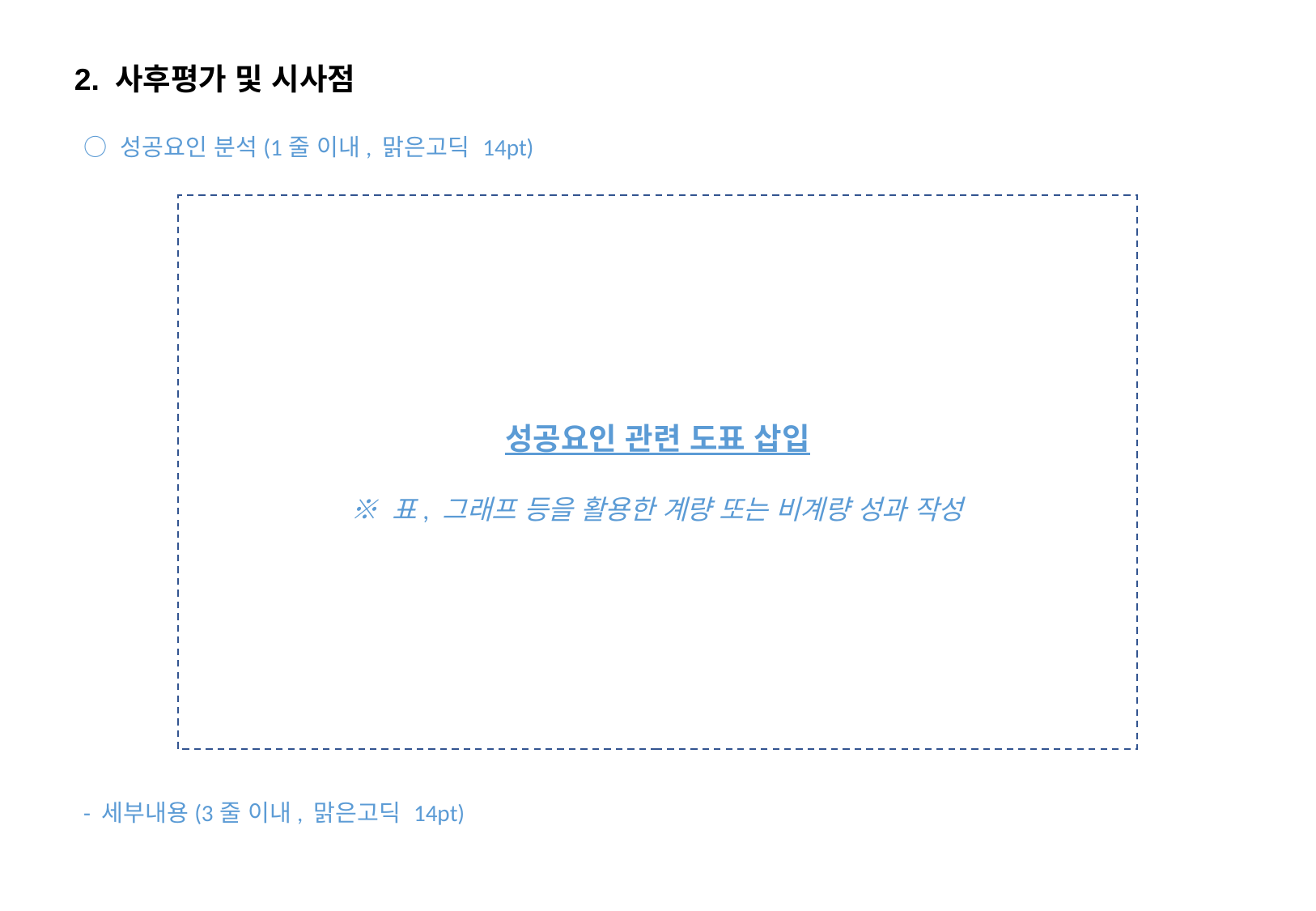

2. 사후평가 및 시사점
○ 성공요인 분석(1줄 이내, 맑은고딕 14pt)
성공요인 관련 도표 삽입

※ 표, 그래프 등을 활용한 계량 또는 비계량 성과 작성
- 세부내용(3줄 이내, 맑은고딕 14pt)